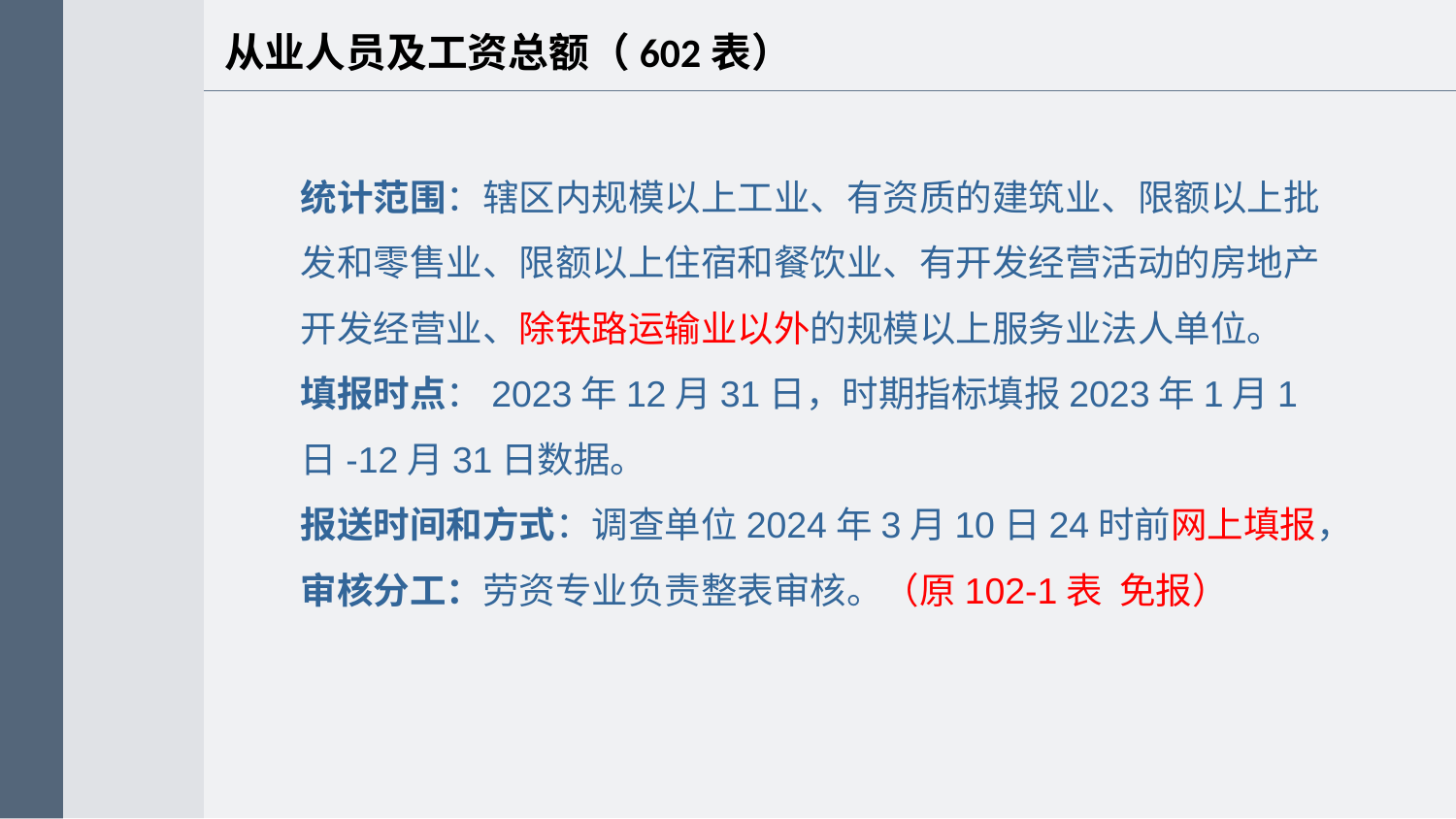

从业人员及工资总额（602表）
统计范围：辖区内规模以上工业、有资质的建筑业、限额以上批发和零售业、限额以上住宿和餐饮业、有开发经营活动的房地产开发经营业、除铁路运输业以外的规模以上服务业法人单位。
填报时点：2023年12月31日，时期指标填报2023年1月1日-12月31日数据。
报送时间和方式：调查单位2024年3月10日24时前网上填报，
审核分工：劳资专业负责整表审核。（原102-1表  免报）